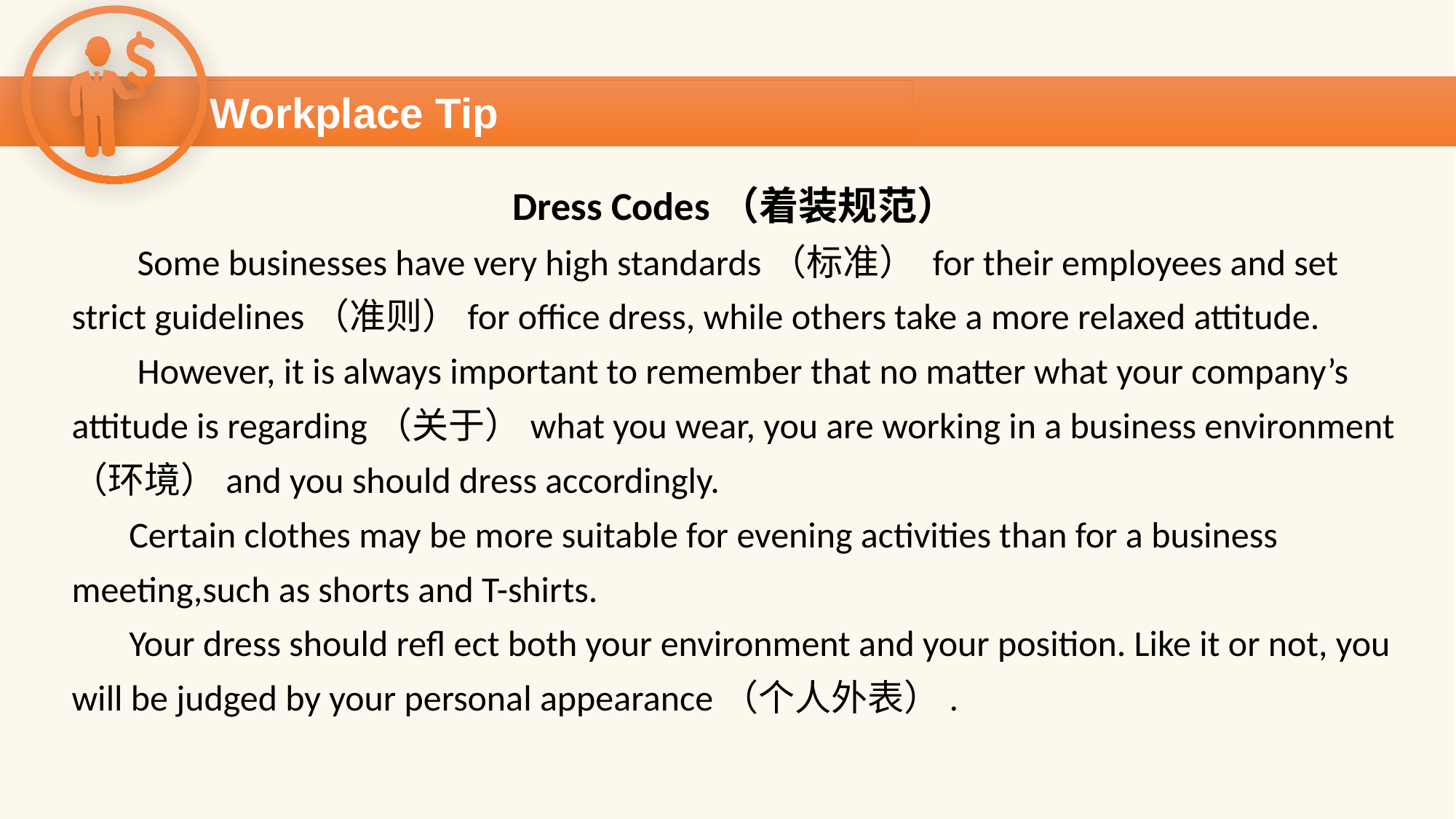

Workplace Tip
Workplace Tip
Dress Codes（着装规范）
        Some businesses have very high standards（标准） for their employees and set
strict guidelines（准则）for office dress, while others take a more relaxed attitude.
        However, it is always important to remember that no matter what your company’s
attitude is regarding（关于）what you wear, you are working in a business environment
（环境）and you should dress accordingly.
       Certain clothes may be more suitable for evening activities than for a business
meeting,such as shorts and T-shirts.
       Your dress should refl ect both your environment and your position. Like it or not, you
will be judged by your personal appearance（个人外表）.